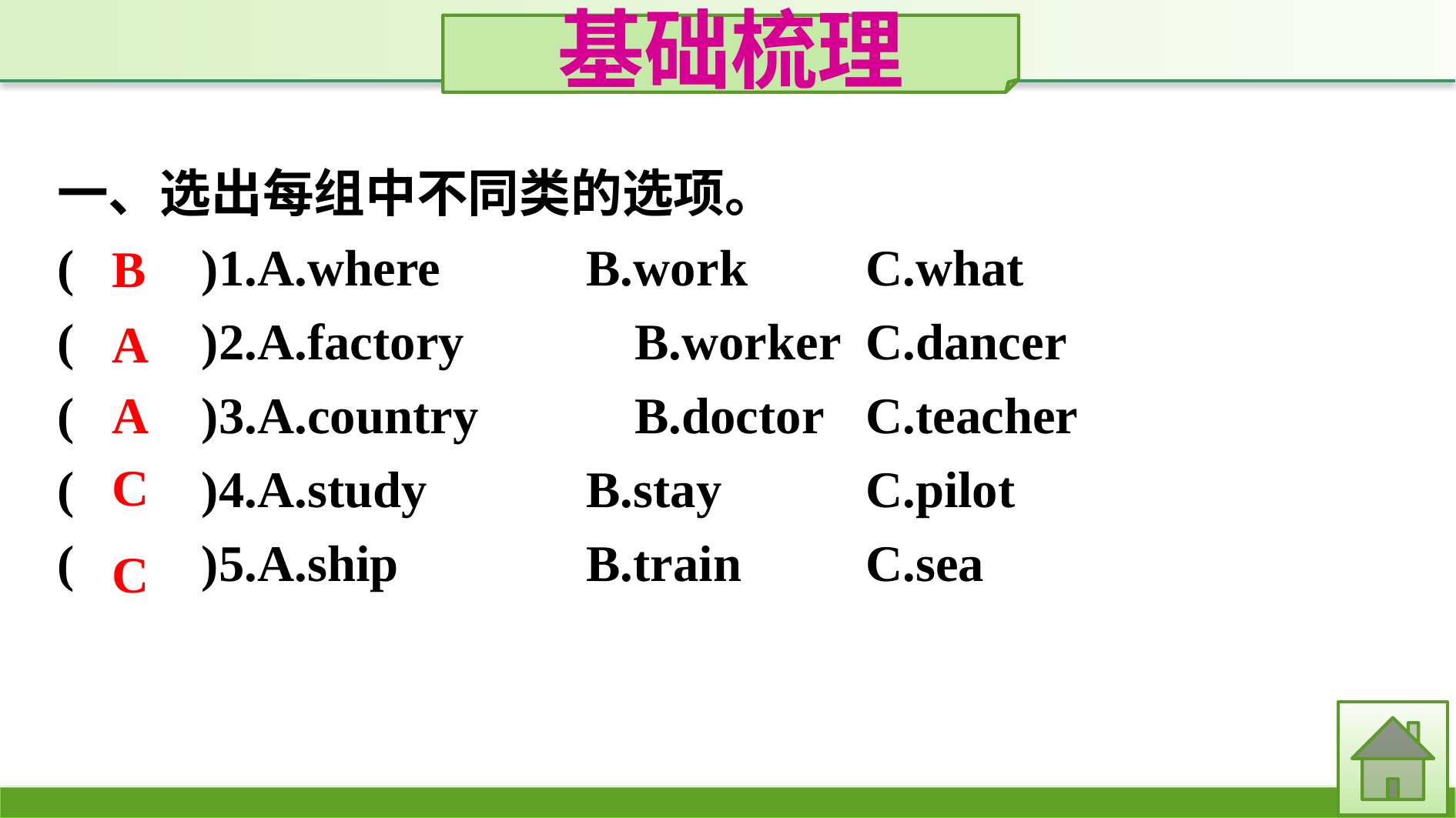

基础梳理
一、选出每组中不同类的选项。
(　　)1.A.where		B.work		C.what
(　　)2.A.factory		B.worker	C.dancer
(　　)3.A.country		B.doctor	C.teacher
(　　)4.A.study		B.stay		C.pilot
(　　)5.A.ship		B.train		C.sea
B
A
A
C
C